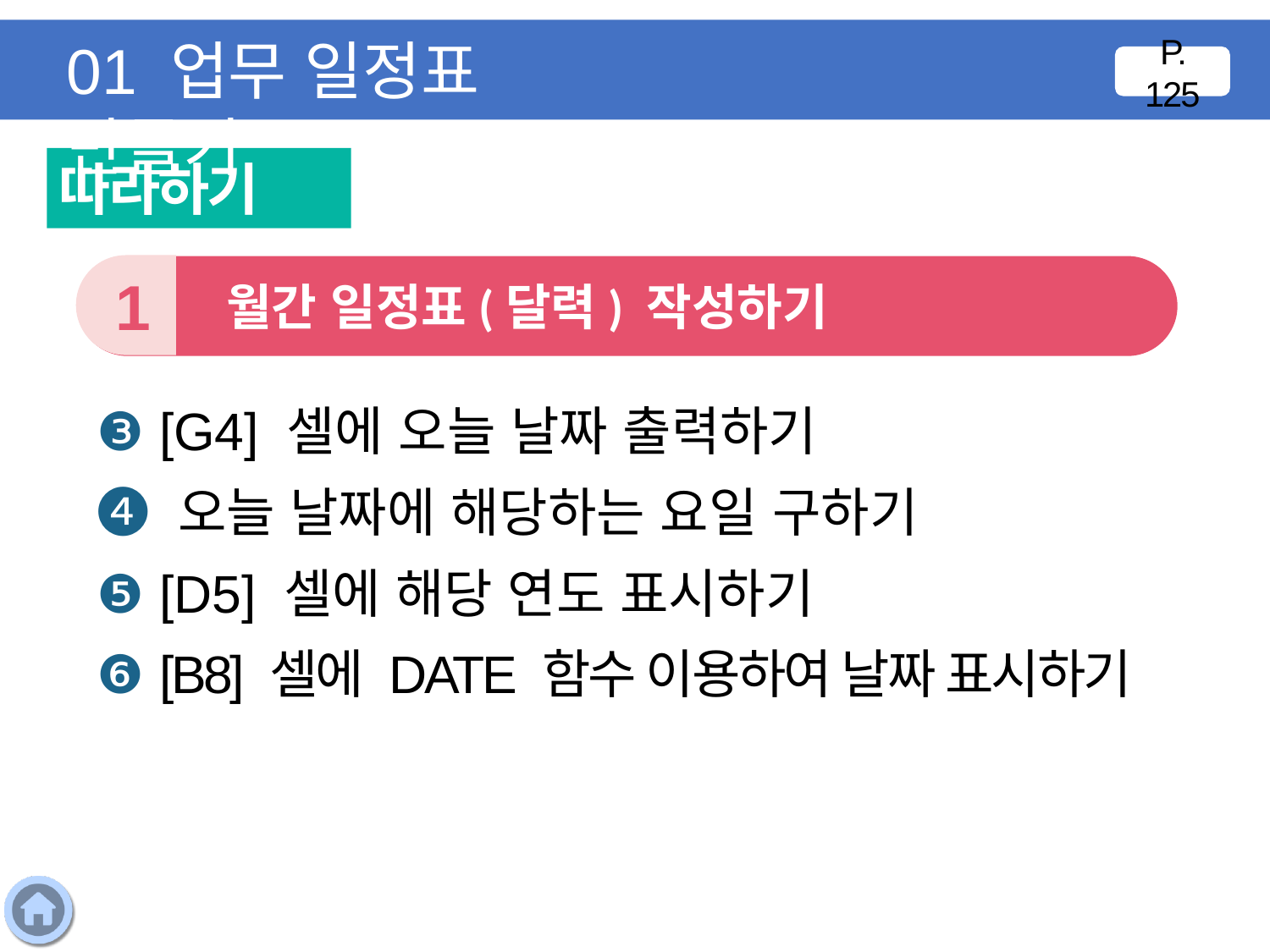

01 업무 일정표 만들기
P. 125
따라하기
1
        월간 일정표(달력) 작성하기
❸ [G4] 셀에 오늘 날짜 출력하기
❹ 오늘 날짜에 해당하는 요일 구하기
❺ [D5] 셀에 해당 연도 표시하기
❻ [B8] 셀에 DATE 함수 이용하여 날짜 표시하기